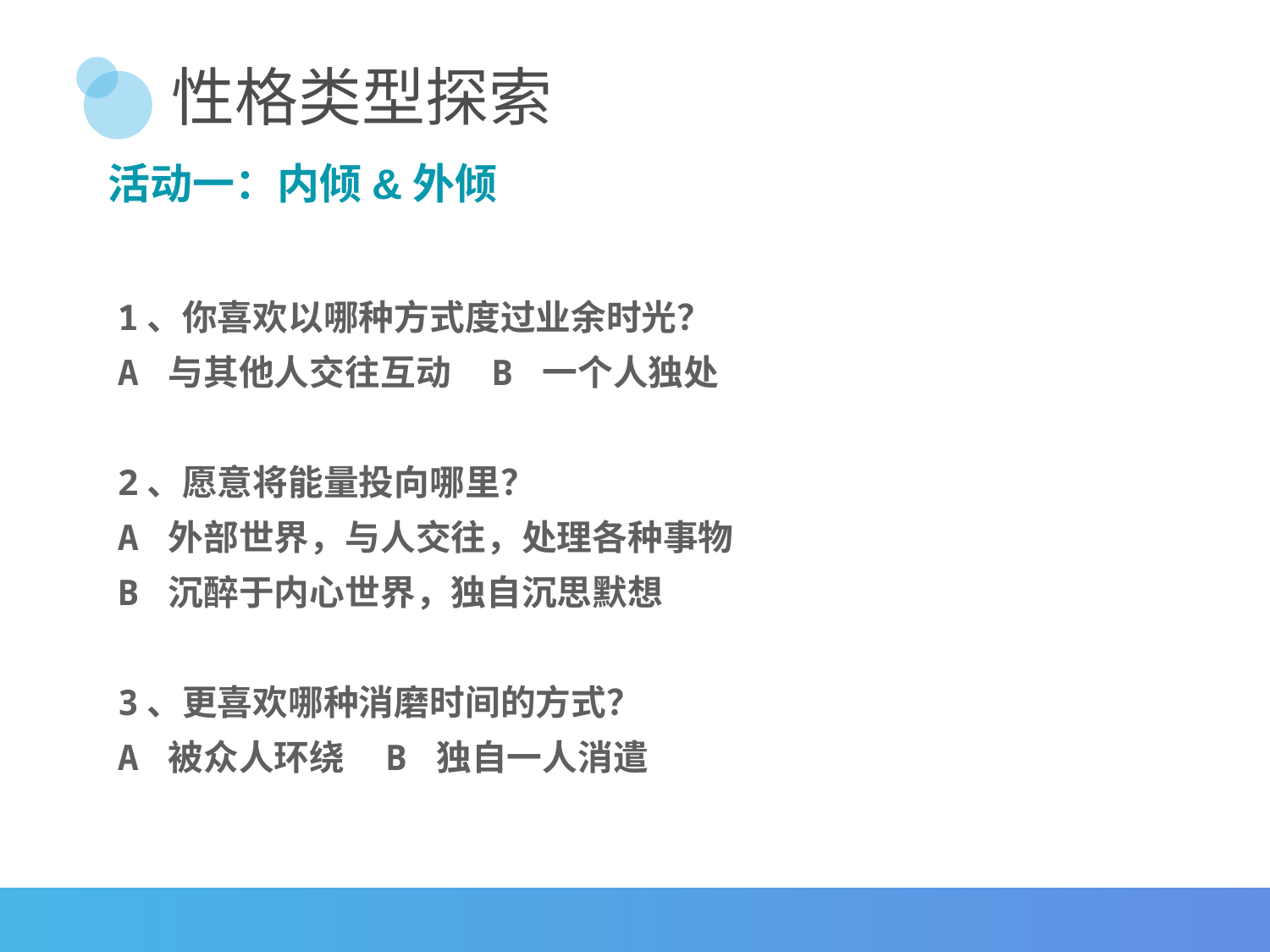

# 性格类型探索
活动一：内倾&外倾

1、你喜欢以哪种方式度过业余时光？
A 与其他人交往互动    B 一个人独处

2、愿意将能量投向哪里？
A 外部世界，与人交往，处理各种事物
B 沉醉于内心世界，独自沉思默想

3、更喜欢哪种消磨时间的方式？
A 被众人环绕    B 独自一人消遣